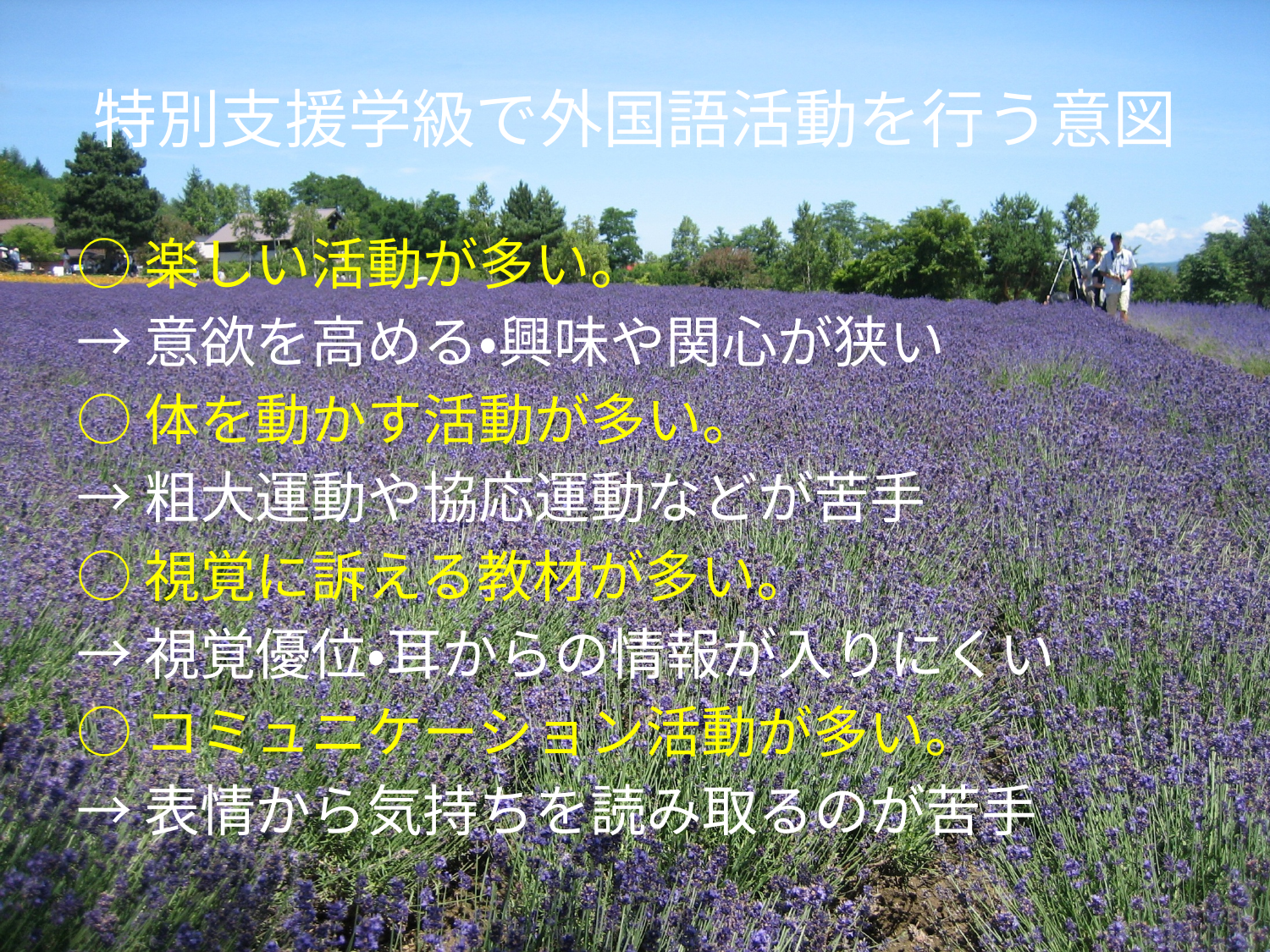

# 特別支援学級で外国語活動を行う意図
○楽しい活動が多い。
→意欲を高める・興味や関心が狭い
○体を動かす活動が多い。
→粗大運動や協応運動などが苦手
○視覚に訴える教材が多い。
→視覚優位・耳からの情報が入りにくい
○コミュニケーション活動が多い。
→表情から気持ちを読み取るのが苦手